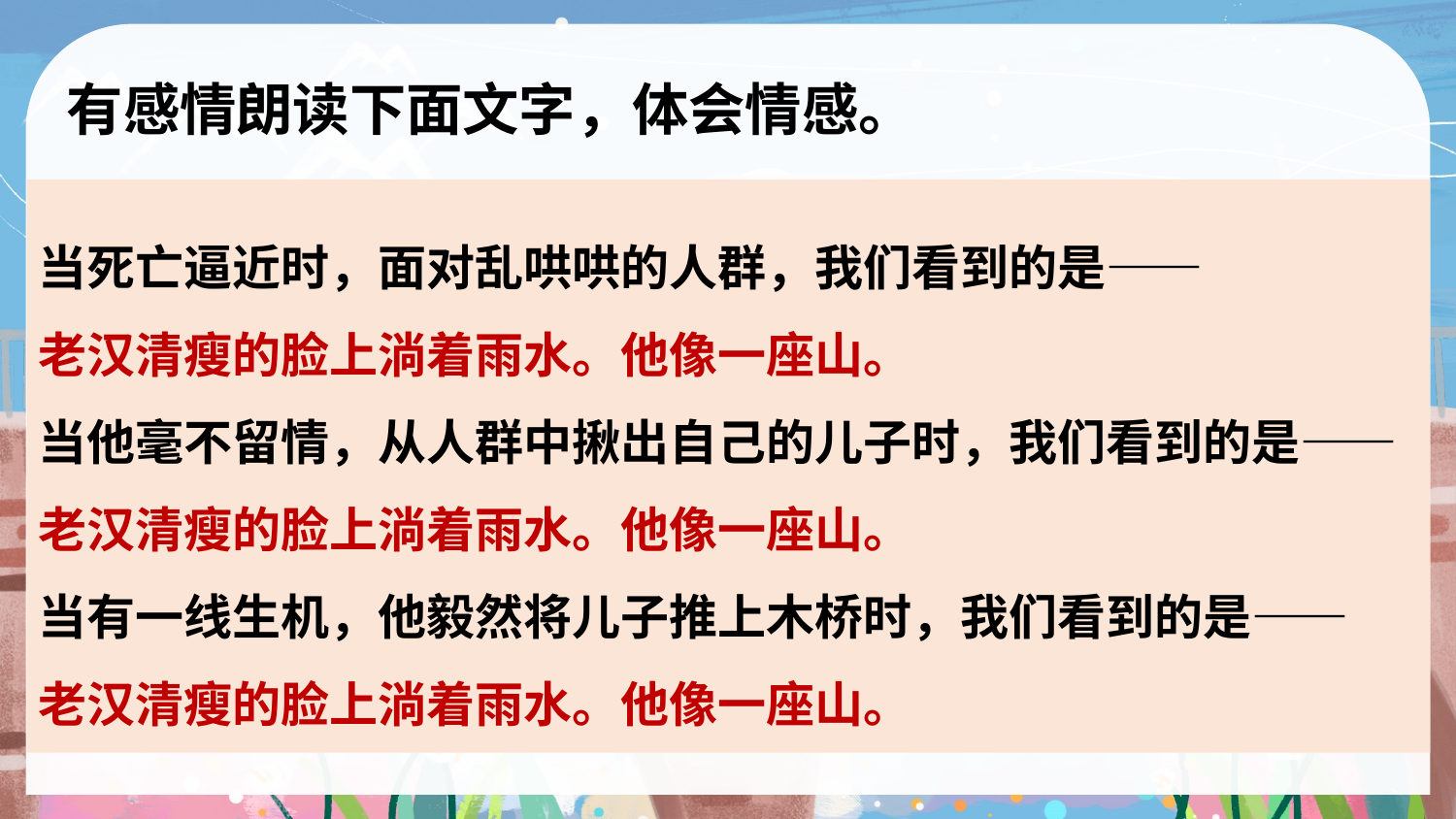

有感情朗读下面文字，体会情感。

当死亡逼近时，面对乱哄哄的人群，我们看到的是——
老汉清瘦的脸上淌着雨水。他像一座山。
当他毫不留情，从人群中揪出自己的儿子时，我们看到的是——
老汉清瘦的脸上淌着雨水。他像一座山。
当有一线生机，他毅然将儿子推上木桥时，我们看到的是——
老汉清瘦的脸上淌着雨水。他像一座山。